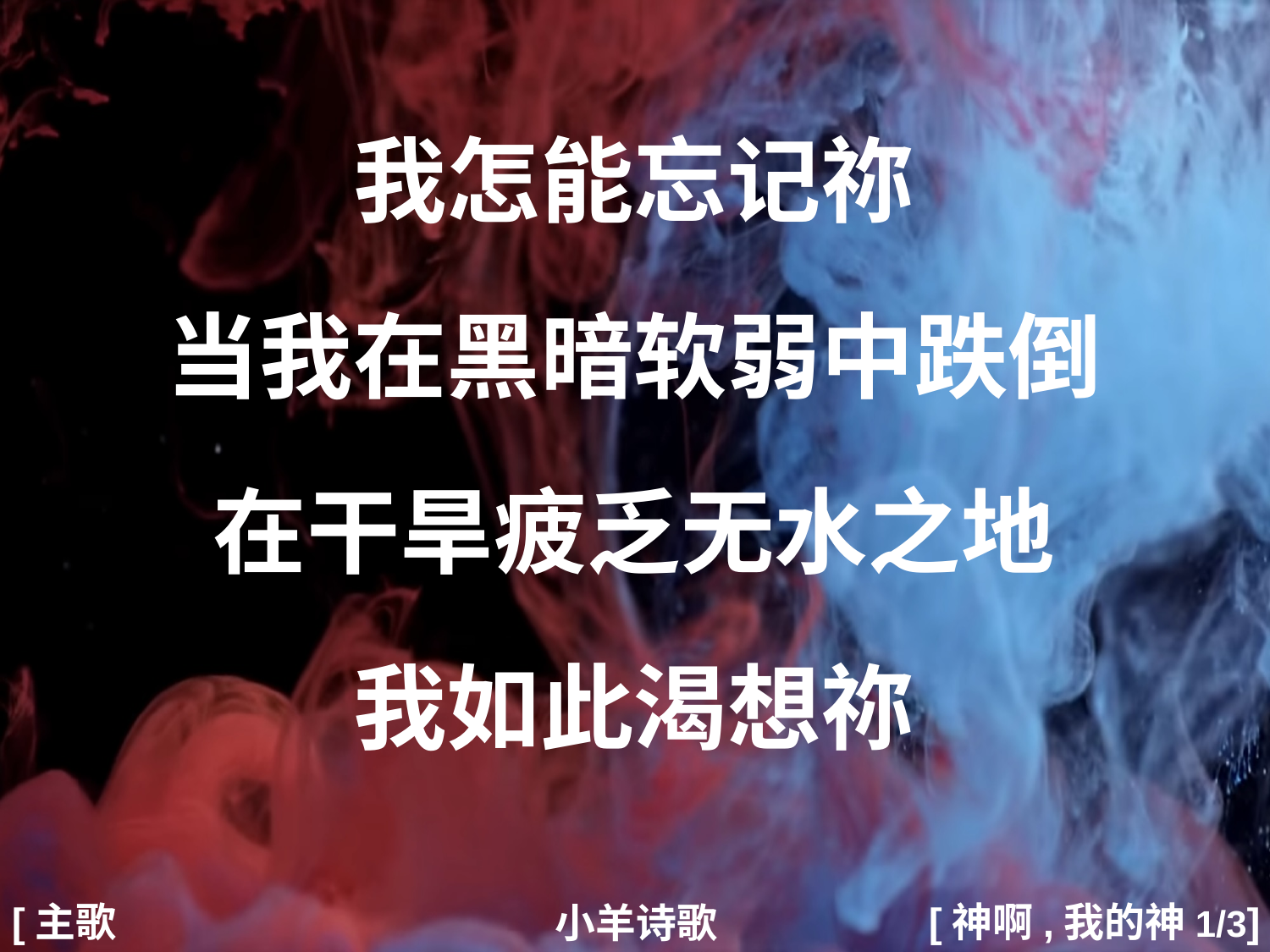

我怎能忘记祢

当我在黑暗软弱中跌倒

在干旱疲乏无水之地

我如此渴想祢

#

[主歌1]
[神啊,我的神1/3]
小羊诗歌